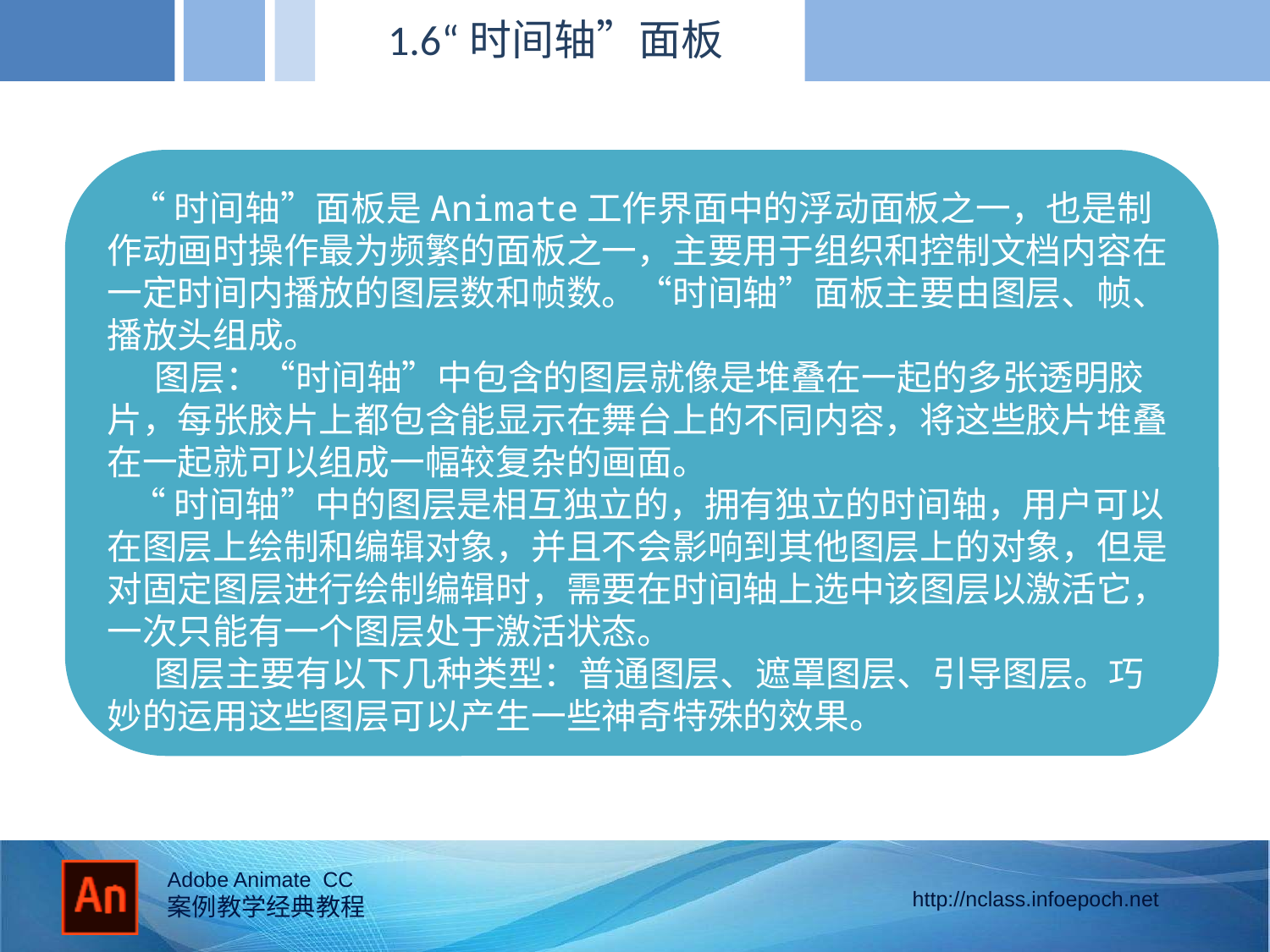

1.6“时间轴”面板
   “时间轴”面板是Animate工作界面中的浮动面板之一，也是制作动画时操作最为频繁的面板之一，主要用于组织和控制文档内容在一定时间内播放的图层数和帧数。“时间轴”面板主要由图层、帧、播放头组成。
     图层：“时间轴”中包含的图层就像是堆叠在一起的多张透明胶片，每张胶片上都包含能显示在舞台上的不同内容，将这些胶片堆叠在一起就可以组成一幅较复杂的画面。
   “时间轴”中的图层是相互独立的，拥有独立的时间轴，用户可以在图层上绘制和编辑对象，并且不会影响到其他图层上的对象，但是对固定图层进行绘制编辑时，需要在时间轴上选中该图层以激活它，一次只能有一个图层处于激活状态。
     图层主要有以下几种类型：普通图层、遮罩图层、引导图层。巧妙的运用这些图层可以产生一些神奇特殊的效果。